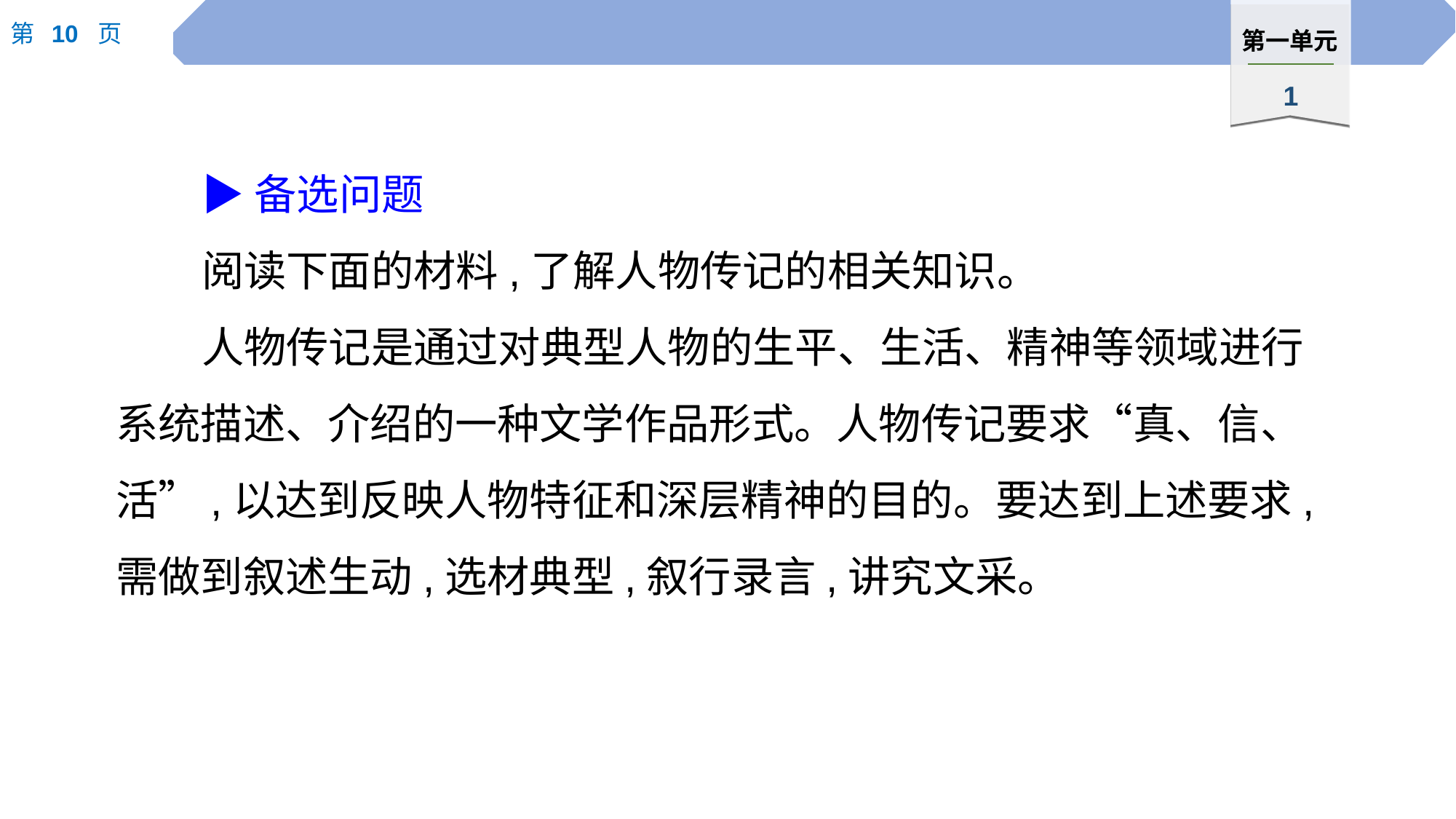

▶备选问题
阅读下面的材料,了解人物传记的相关知识。
人物传记是通过对典型人物的生平、生活、精神等领域进行系统描述、介绍的一种文学作品形式。人物传记要求“真、信、活”,以达到反映人物特征和深层精神的目的。要达到上述要求,需做到叙述生动,选材典型,叙行录言,讲究文采。